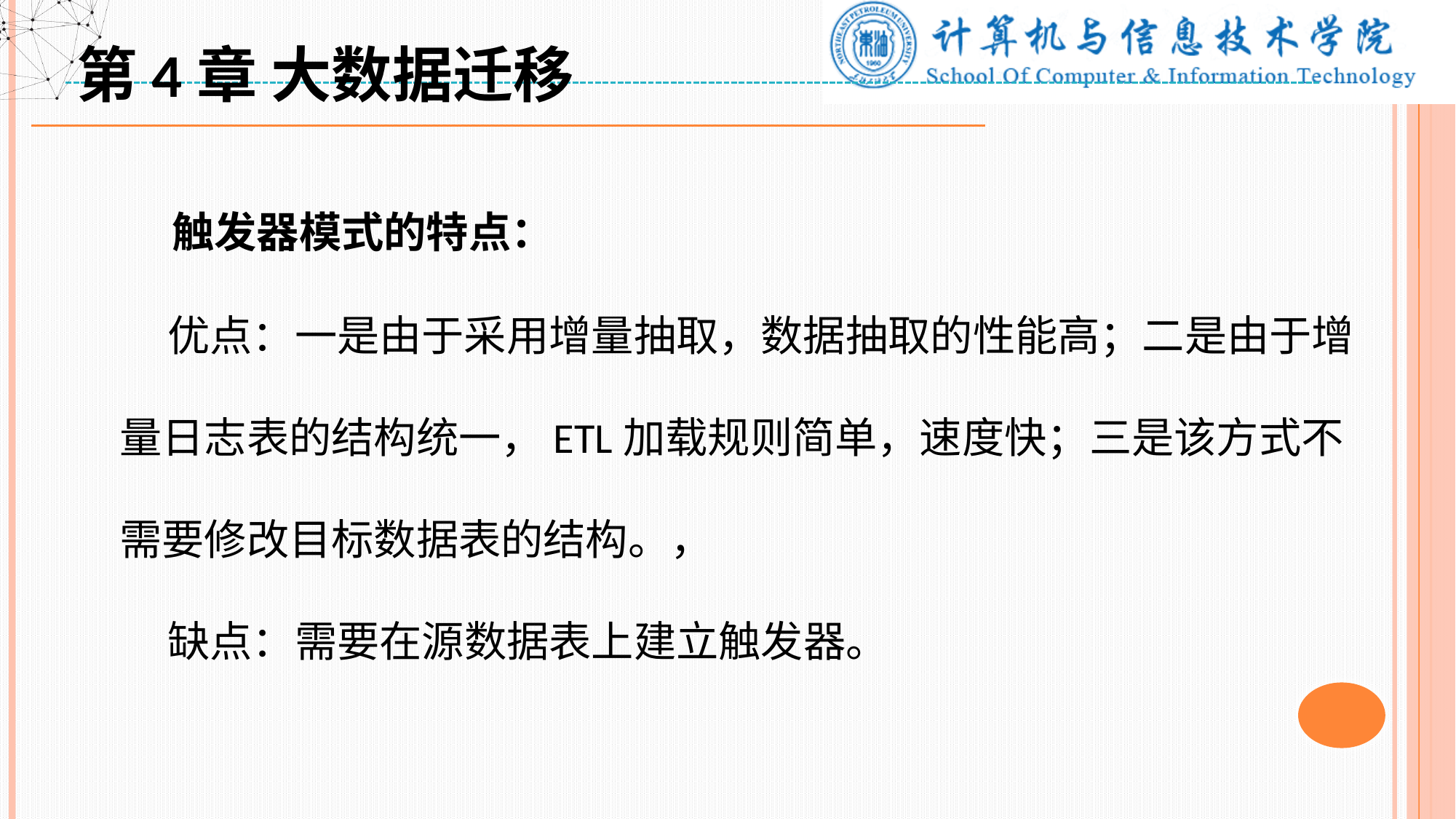

第4章 大数据迁移
    触发器模式的特点：
    优点：一是由于采用增量抽取，数据抽取的性能高；二是由于增量日志表的结构统一，ETL加载规则简单，速度快；三是该方式不需要修改目标数据表的结构。，
    缺点：需要在源数据表上建立触发器。